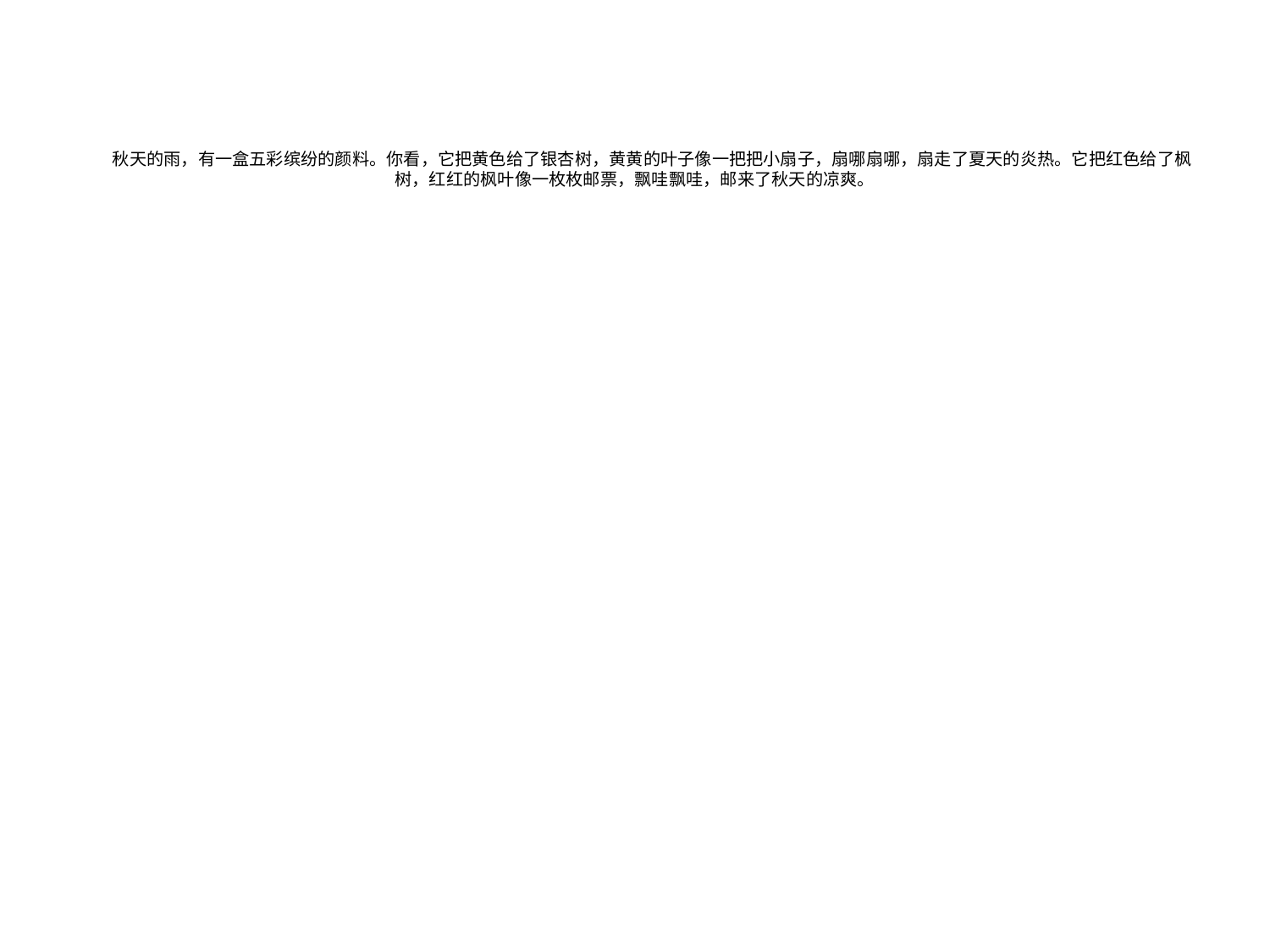

# 秋天的雨，有一盒五彩缤纷的颜料。你看，它把黄色给了银杏树，黄黄的叶子像一把把小扇子，扇哪扇哪，扇走了夏天的炎热。它把红色给了枫树，红红的枫叶像一枚枚邮票，飘哇飘哇，邮来了秋天的凉爽。